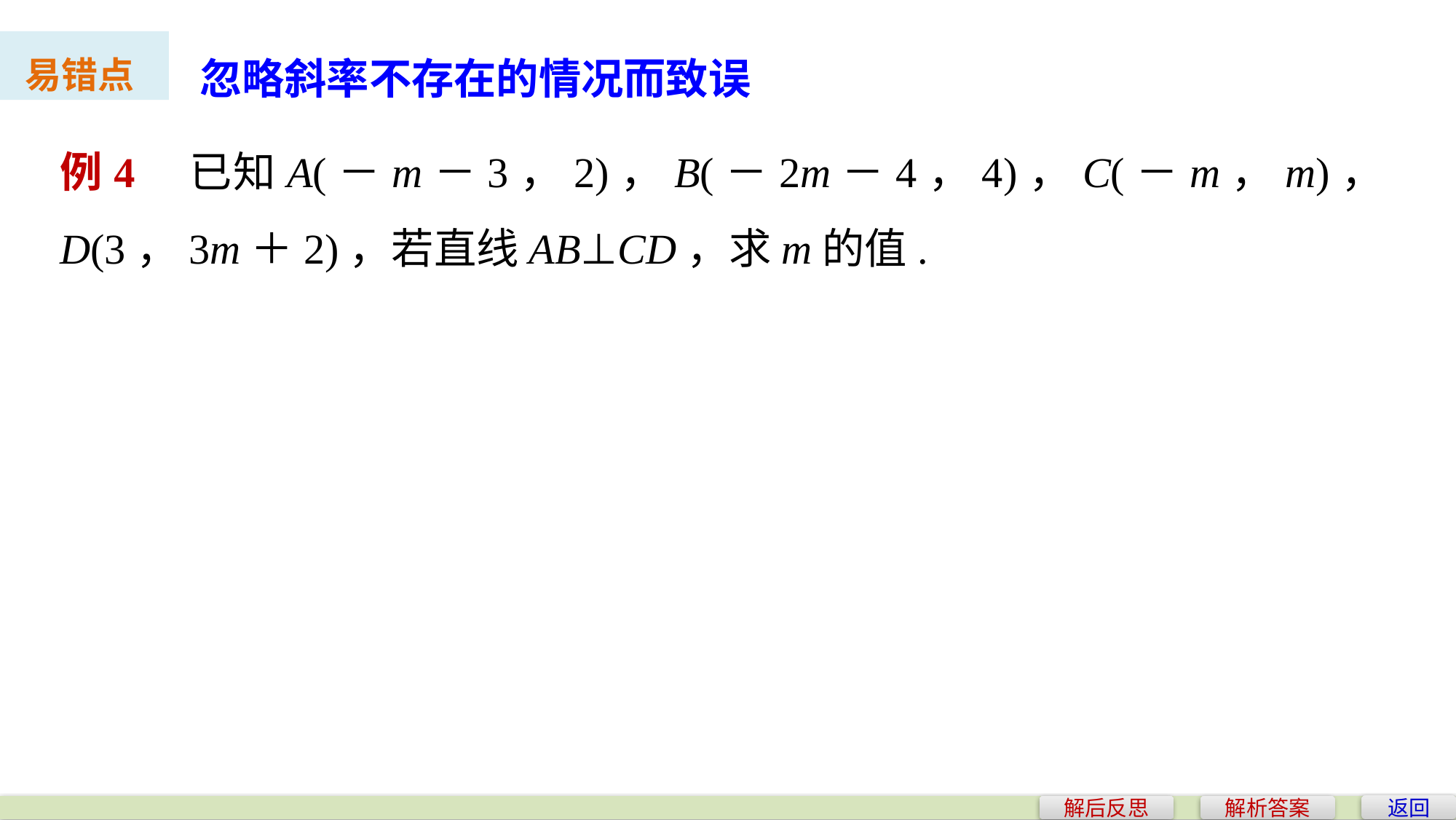

忽略斜率不存在的情况而致误

易错点
例4　已知A(－m－3，2)，B(－2m－4，4)，C(－m，m)，D(3，3m＋2)，若直线AB⊥CD，求m的值.
返回
解后反思
解析答案